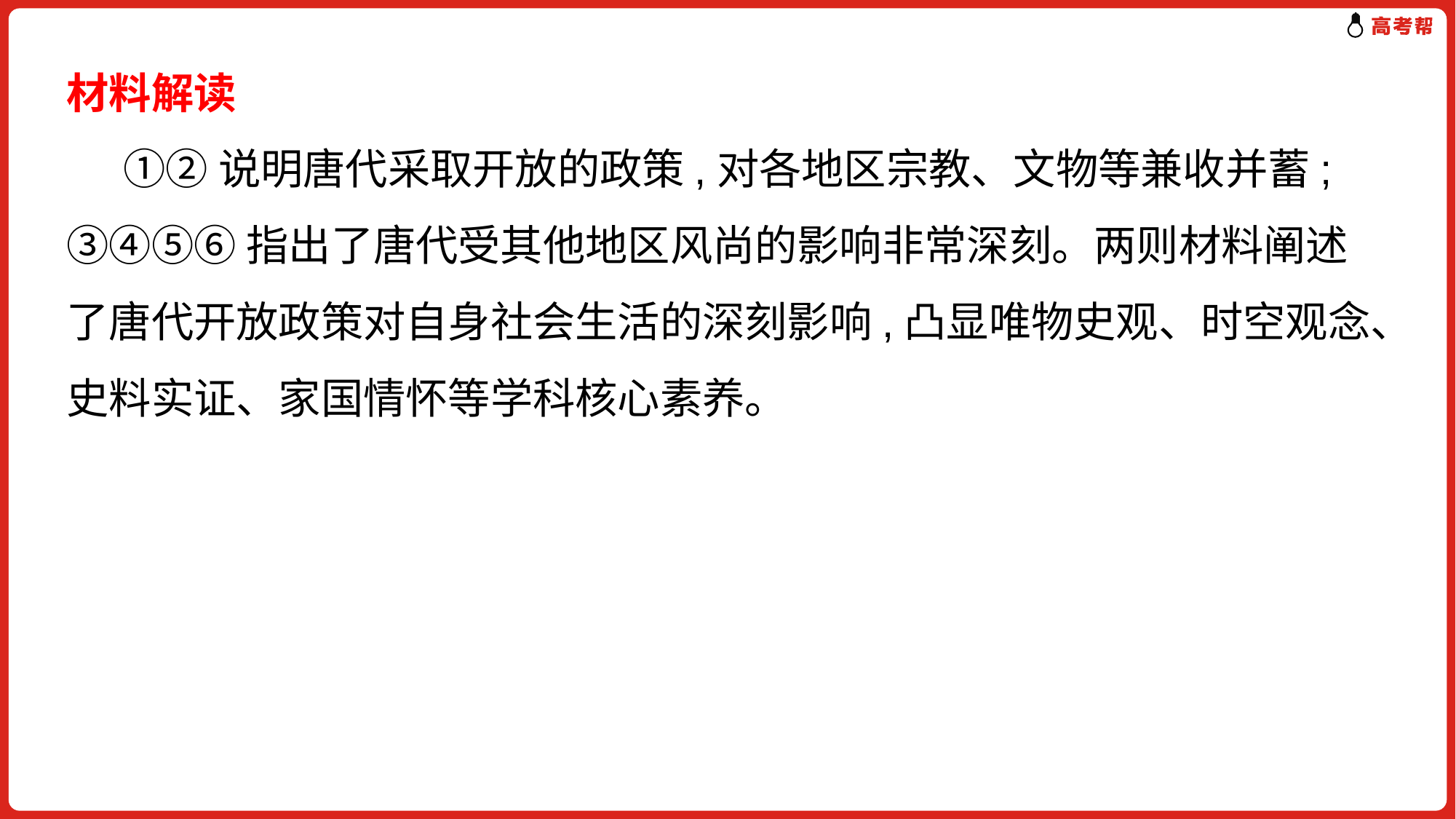

材料解读
      ①②说明唐代采取开放的政策,对各地区宗教、文物等兼收并蓄;
③④⑤⑥指出了唐代受其他地区风尚的影响非常深刻。两则材料阐述了唐代开放政策对自身社会生活的深刻影响,凸显唯物史观、时空观念、史料实证、家国情怀等学科核心素养。